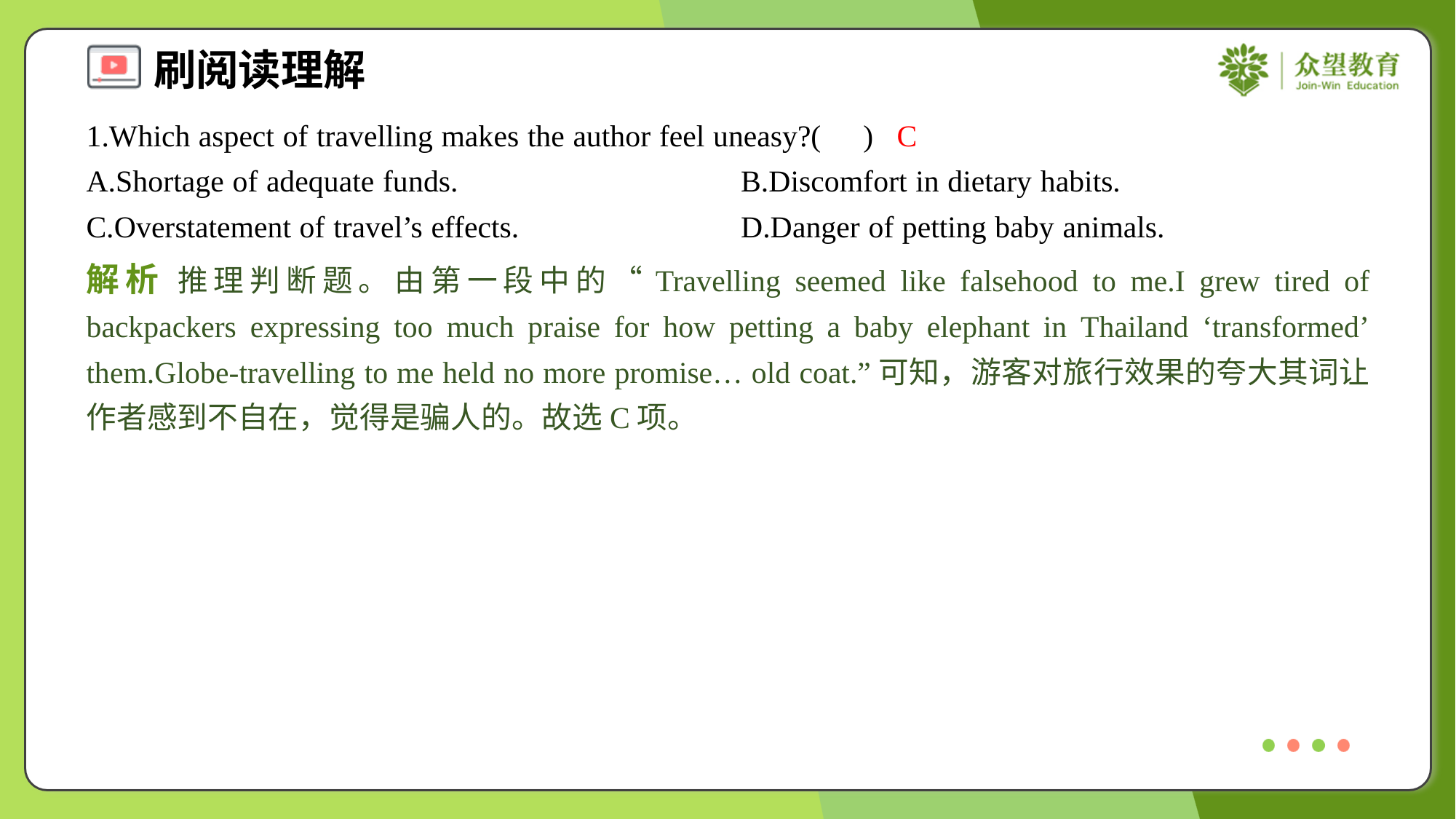

1.Which aspect of travelling makes the author feel uneasy?(     )
C
A.Shortage of adequate funds.	B.Discomfort in dietary habits.
C.Overstatement of travel’s effects.	D.Danger of petting baby animals.
解析 推理判断题。由第一段中的“Travelling seemed like falsehood to me.I grew tired of backpackers expressing too much praise for how petting a baby elephant in Thailand ‘transformed’ them.Globe-travelling to me held no more promise… old coat.”可知，游客对旅行效果的夸大其词让作者感到不自在，觉得是骗人的。故选C项。